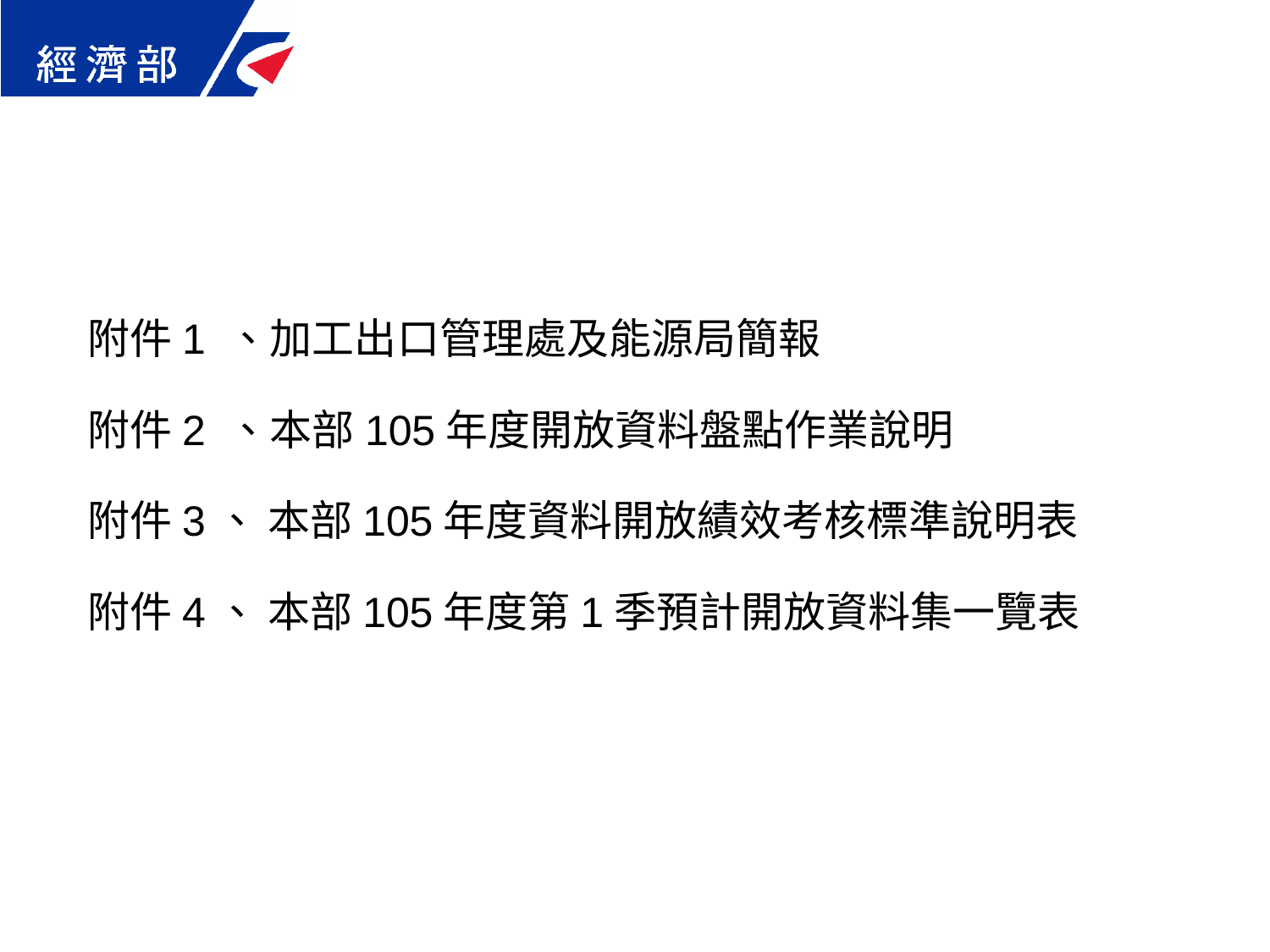

附件1 、加工出口管理處及能源局簡報
附件2 、本部105年度開放資料盤點作業說明
附件3、 本部105年度資料開放績效考核標準說明表
附件4、 本部105年度第1季預計開放資料集一覽表